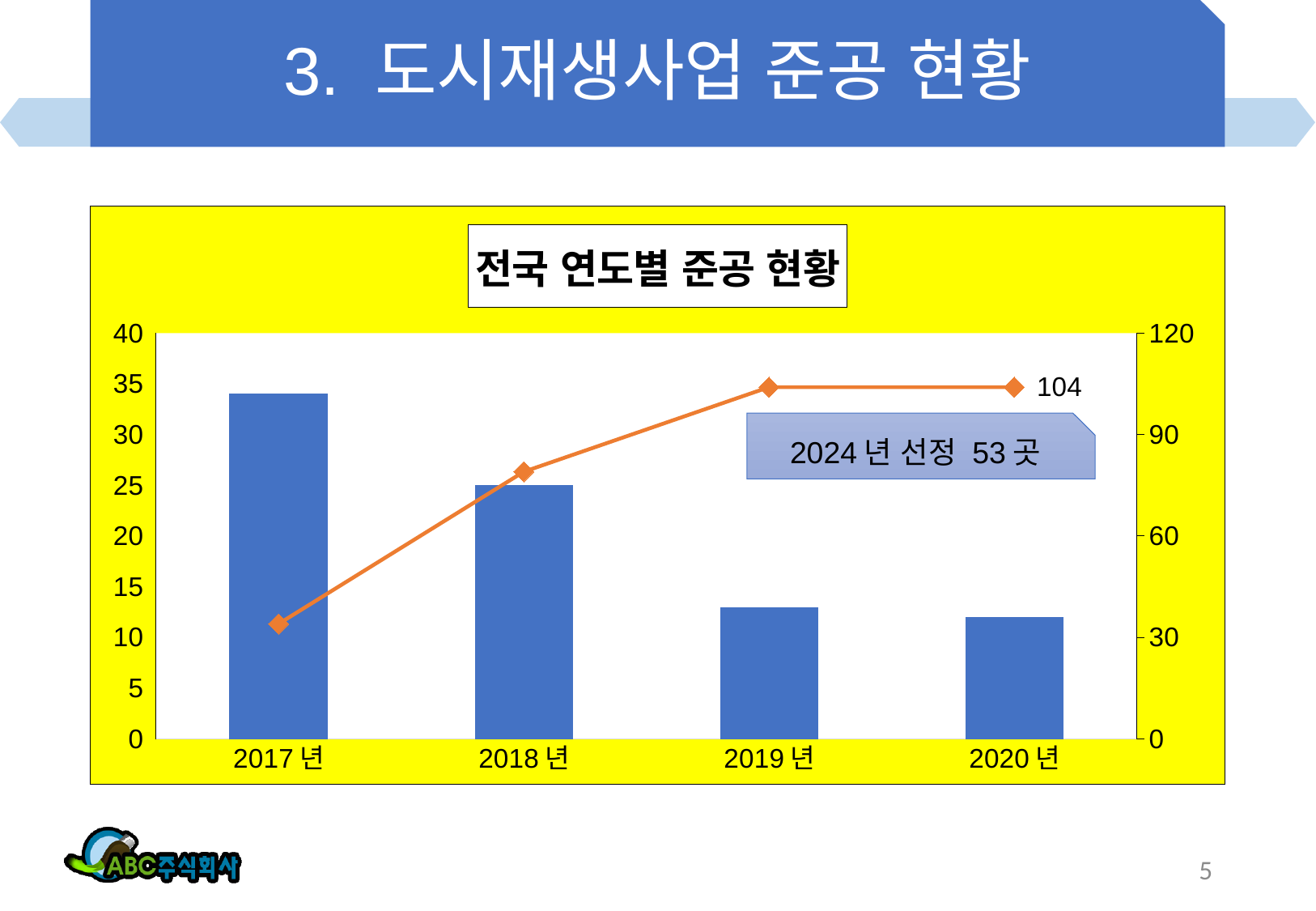

# 3. 도시재생사업 준공 현황

### Chart: 전국 연도별 준공 현황

| Category | 완료 | 진행중 |
|---|---|---|
| 2017년 | 34.0 | 34.0 |
| 2018년 | 25.0 | 79.0 |
| 2019년 | 13.0 | 104.0 |
| 2020년 | 12.0 | 104.0 |
2024년 선정 53곳
5